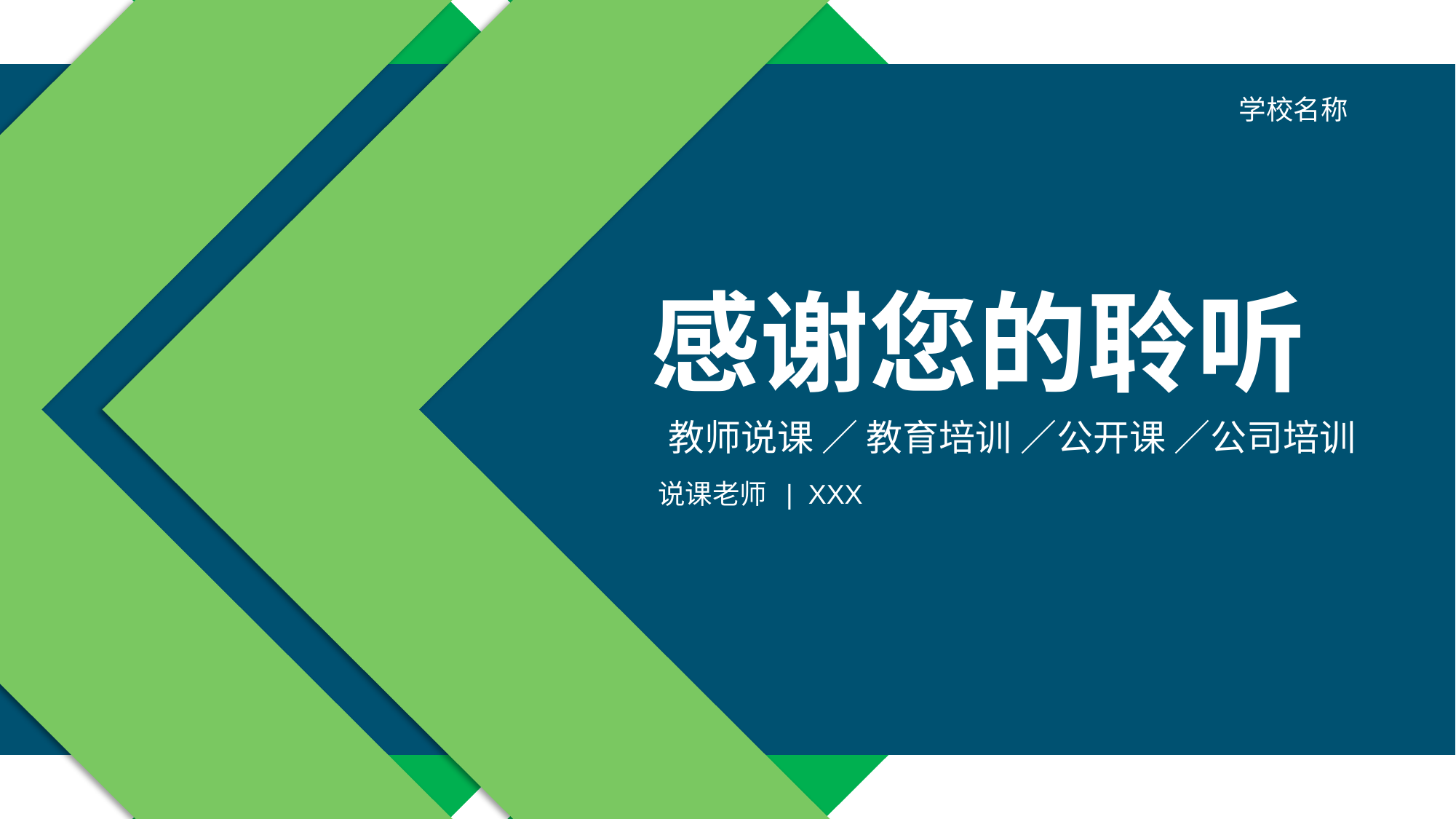

学校名称
感谢您的聆听
教师说课 ／ 教育培训 ／公开课 ／公司培训
说课老师  |  XXX